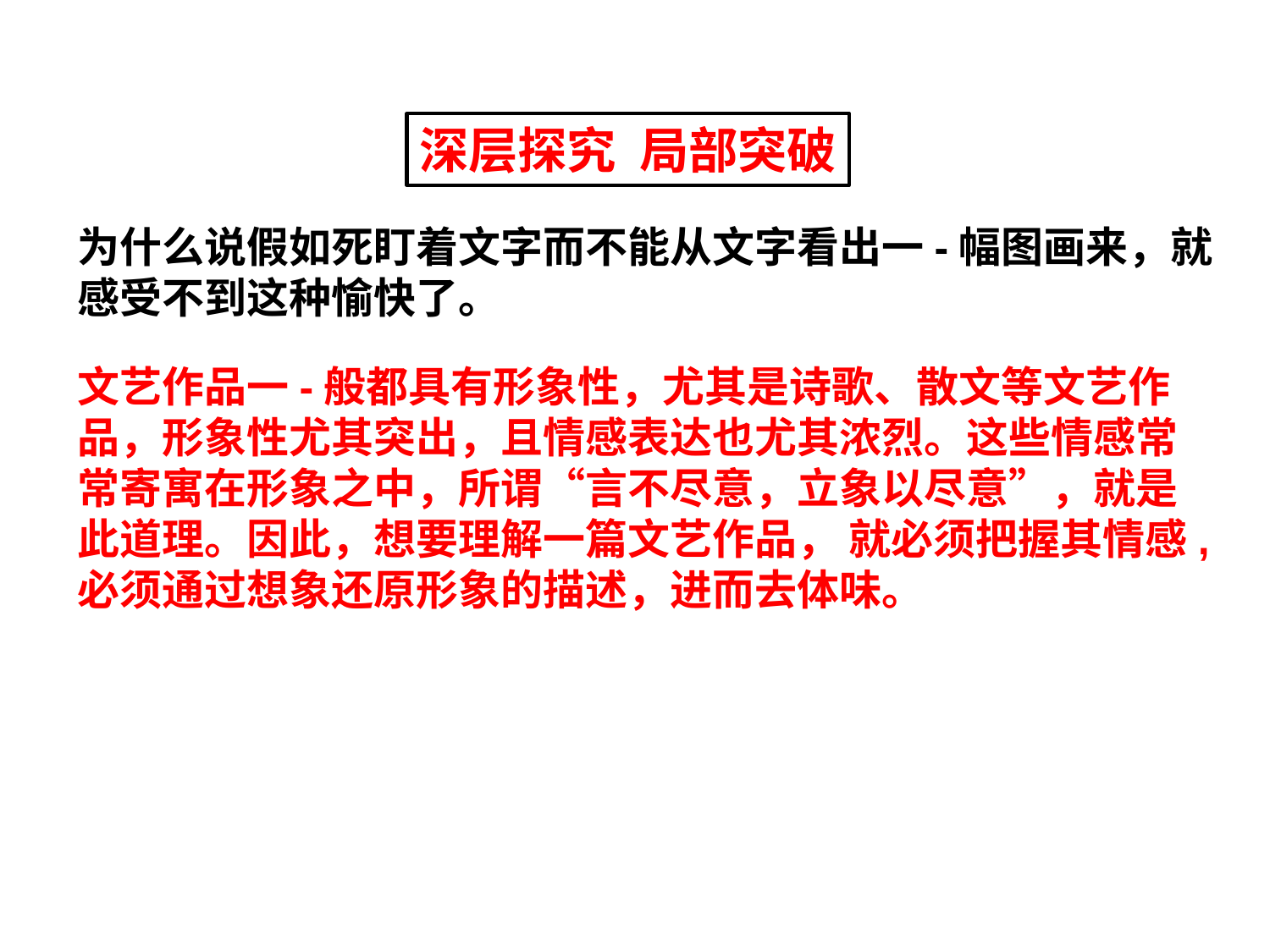

深层探究  局部突破
为什么说假如死盯着文字而不能从文字看出一-幅图画来，就感受不到这种愉快了。

文艺作品一-般都具有形象性，尤其是诗歌、散文等文艺作品，形象性尤其突出，且情感表达也尤其浓烈。这些情感常常寄寓在形象之中，所谓“言不尽意，立象以尽意”，就是此道理。因此，想要理解一篇文艺作品， 就必须把握其情感,必须通过想象还原形象的描述，进而去体味。